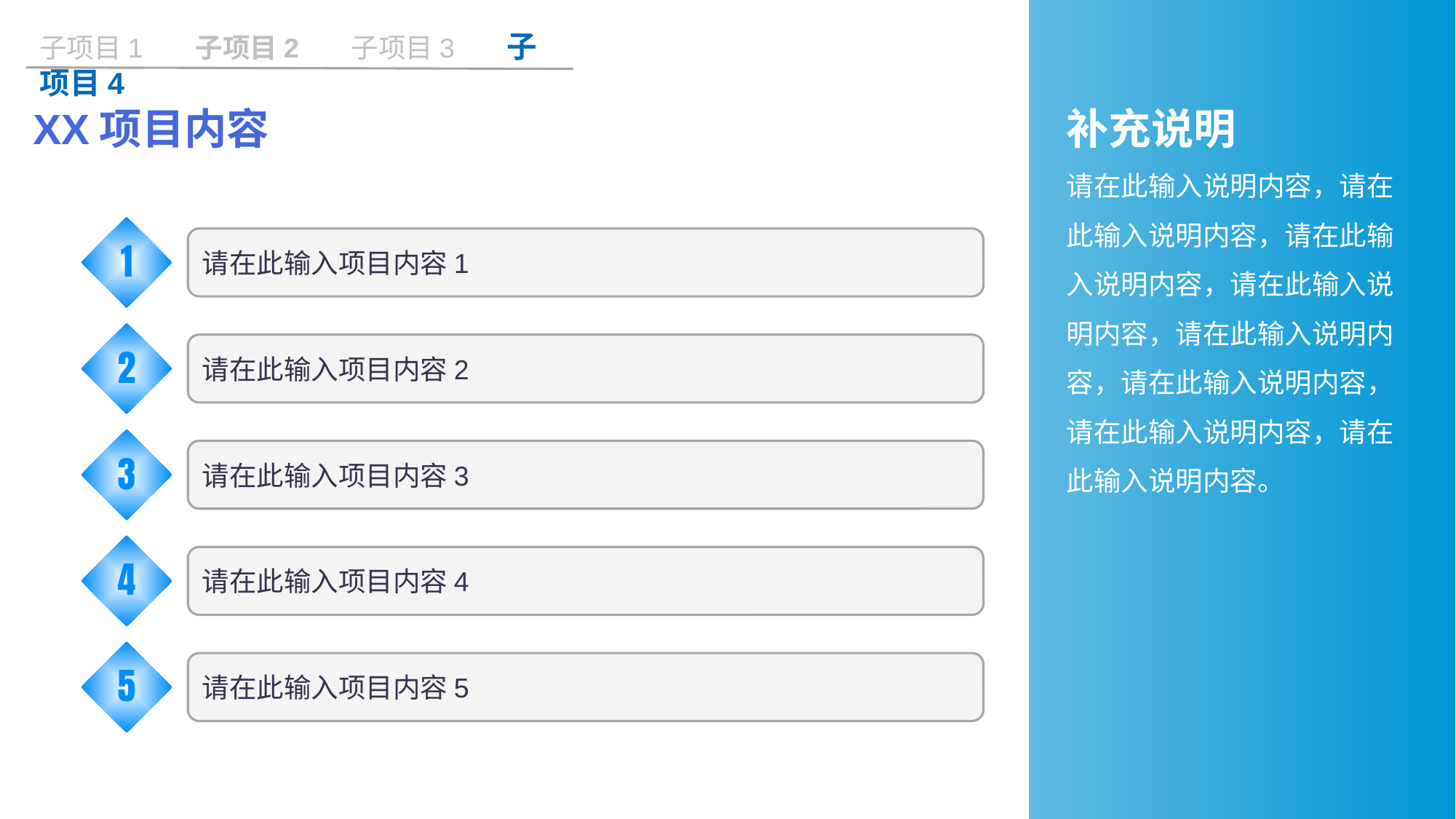

子项目1      子项目2      子项目3      子项目4
XX项目内容
补充说明
请在此输入说明内容，请在此输入说明内容，请在此输入说明内容，请在此输入说明内容，请在此输入说明内容，请在此输入说明内容，请在此输入说明内容，请在此输入说明内容。

1
请在此输入项目内容1
2
请在此输入项目内容2
3
请在此输入项目内容3
4
请在此输入项目内容4
5
请在此输入项目内容5